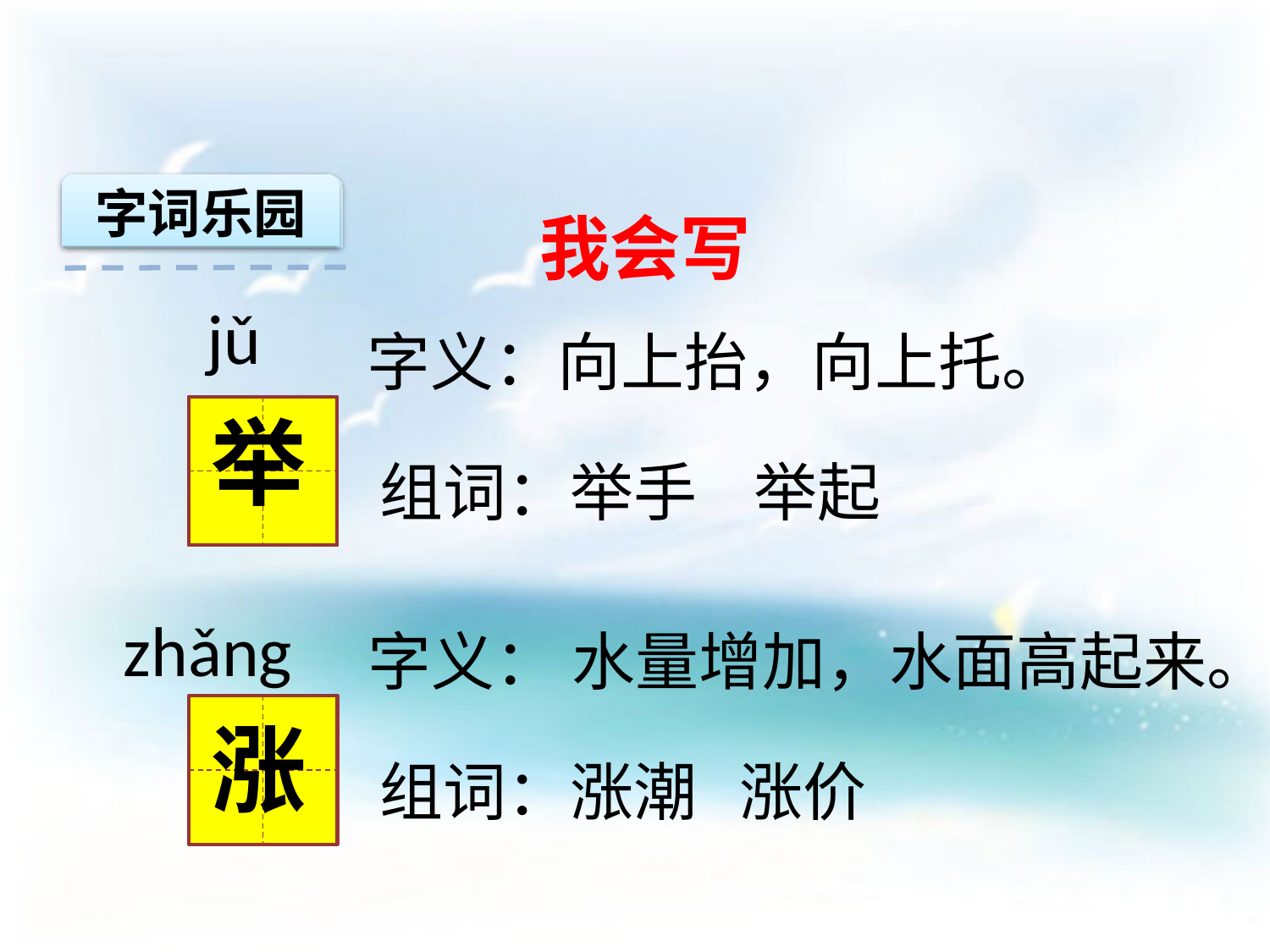

字词乐园

我会写
 jǔ
字义：向上抬，向上托。

举
组词：举手    举起
 zhǎng
字义： 水量增加，水面高起来。

涨
组词：涨潮   涨价